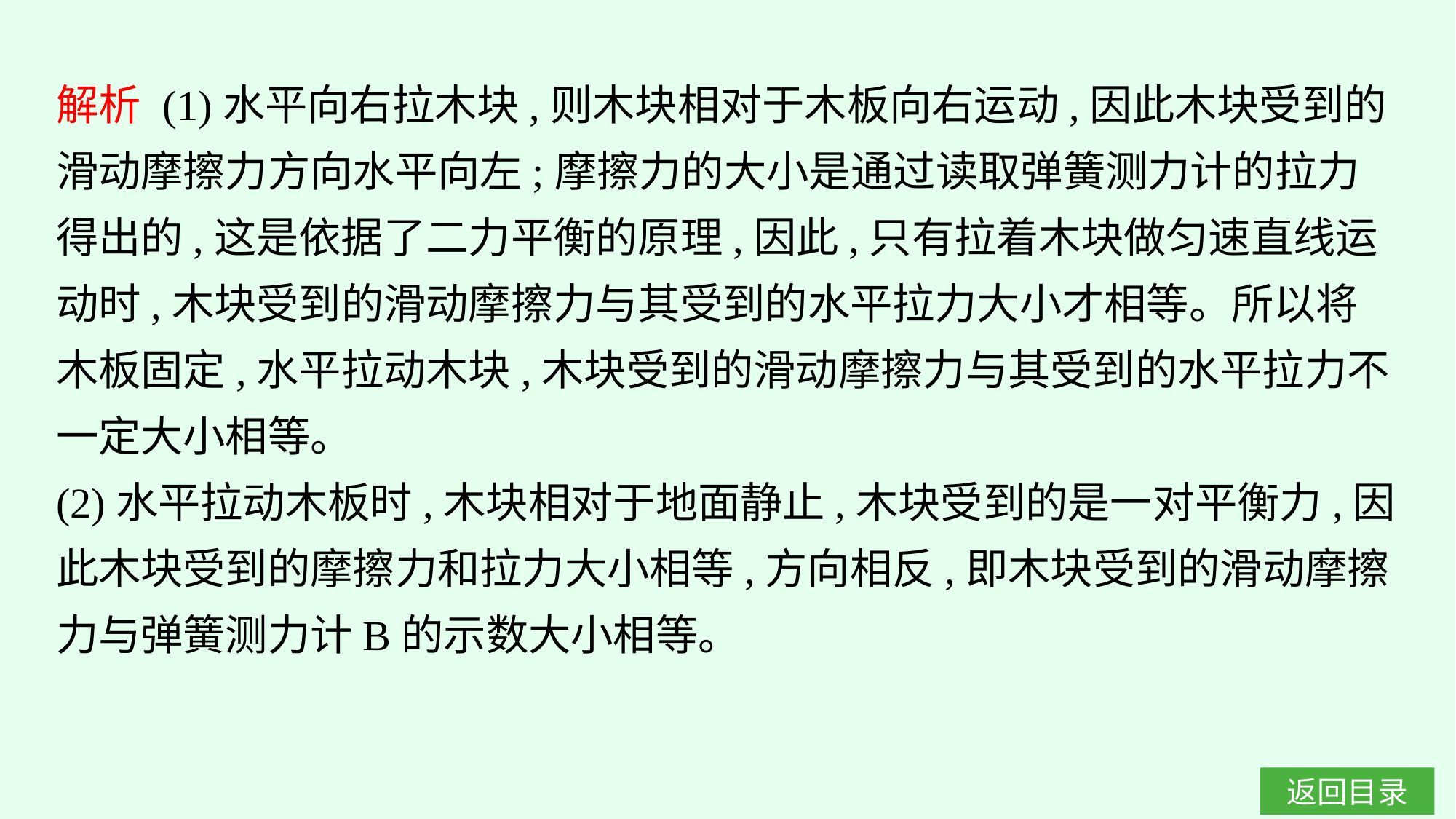

解析 (1)水平向右拉木块,则木块相对于木板向右运动,因此木块受到的滑动摩擦力方向水平向左;摩擦力的大小是通过读取弹簧测力计的拉力得出的,这是依据了二力平衡的原理,因此,只有拉着木块做匀速直线运动时,木块受到的滑动摩擦力与其受到的水平拉力大小才相等。所以将木板固定,水平拉动木块,木块受到的滑动摩擦力与其受到的水平拉力不一定大小相等。
(2)水平拉动木板时,木块相对于地面静止,木块受到的是一对平衡力,因此木块受到的摩擦力和拉力大小相等,方向相反,即木块受到的滑动摩擦力与弹簧测力计B的示数大小相等。